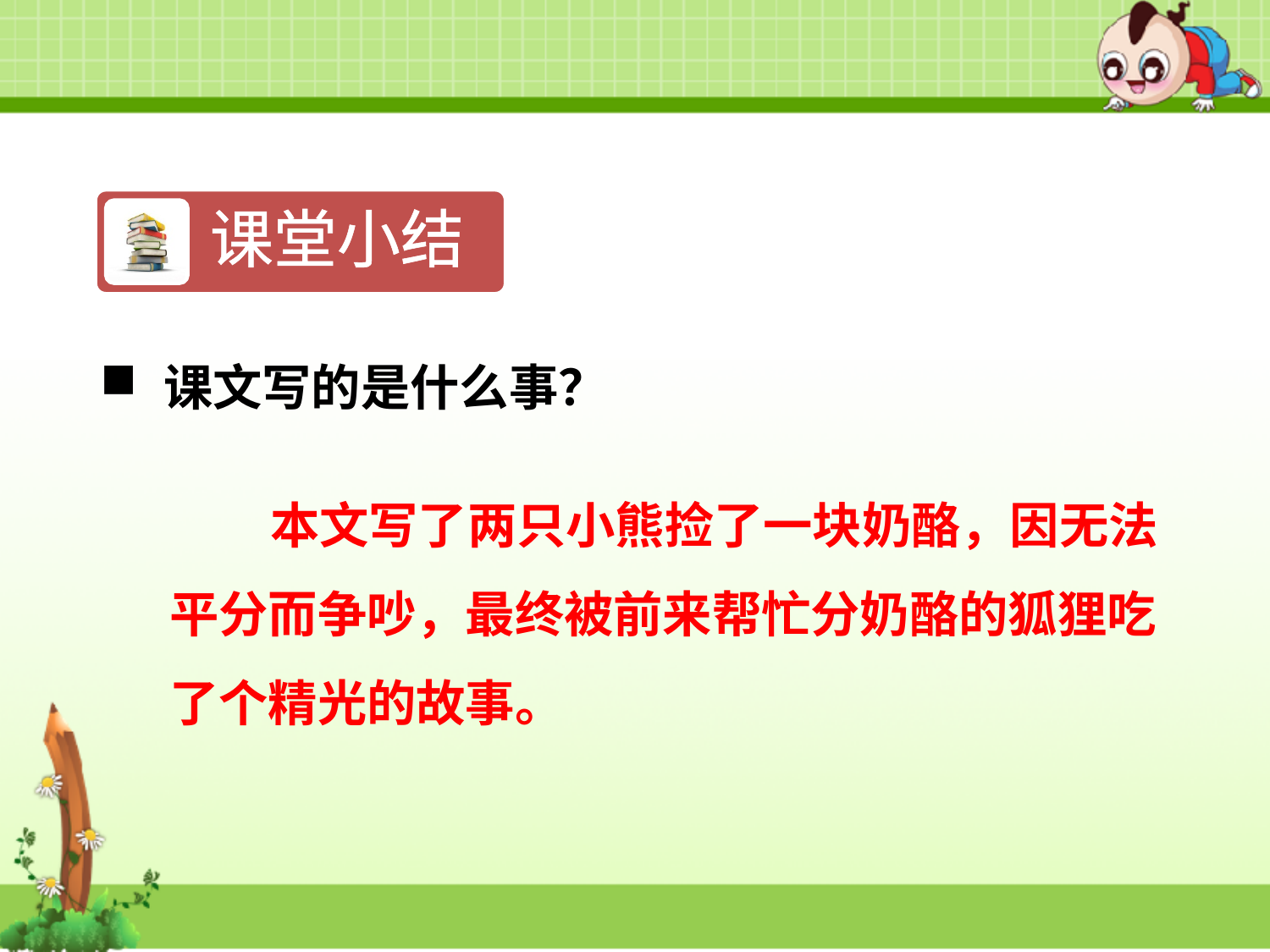

课堂小结
课文写的是什么事？
本文写了两只小熊捡了一块奶酪，因无法平分而争吵，最终被前来帮忙分奶酪的狐狸吃了个精光的故事。